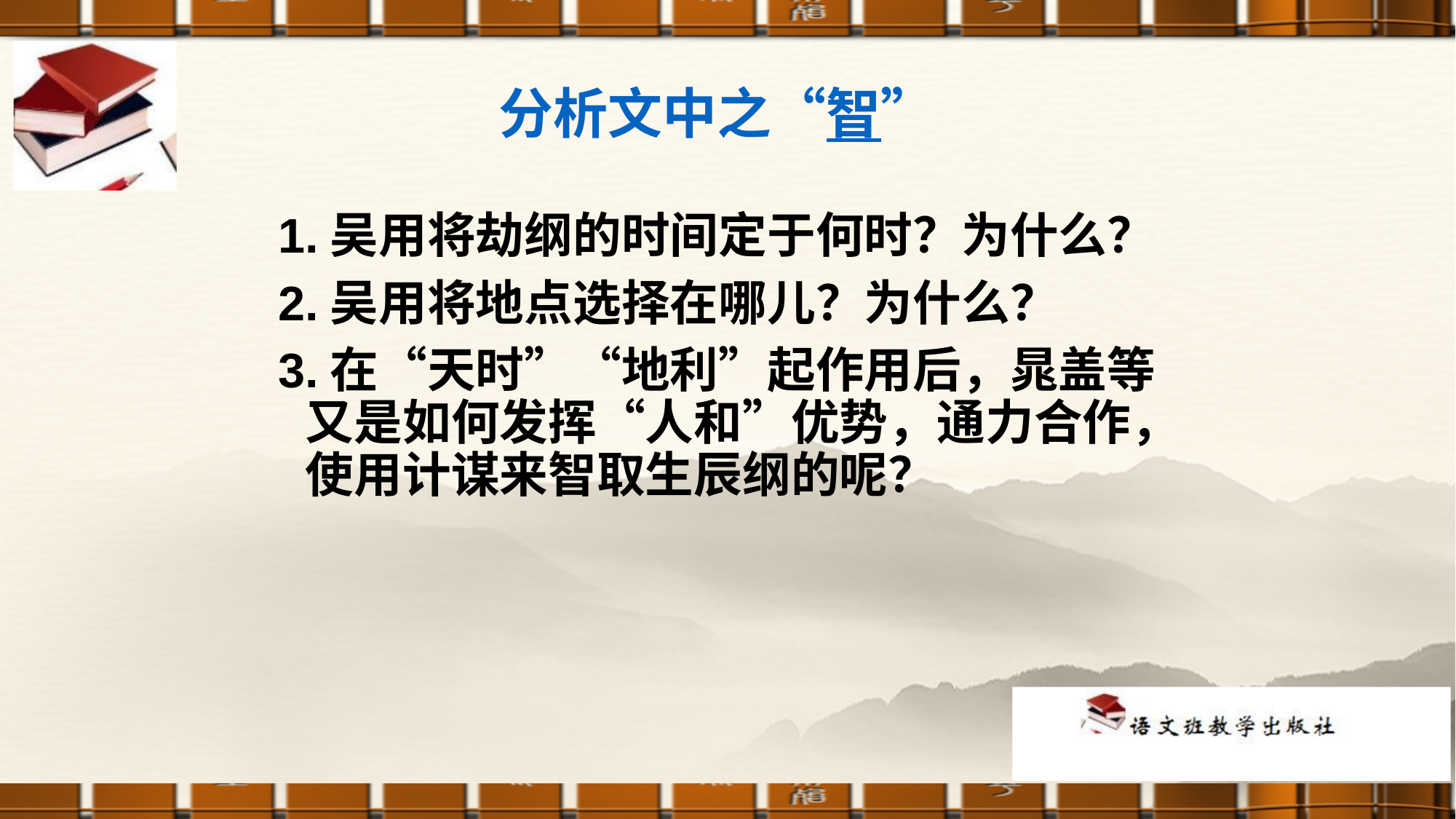

分析文中之“智”
1.吴用将劫纲的时间定于何时？为什么？
2.吴用将地点选择在哪儿？为什么？
3.在“天时”“地利”起作用后，晁盖等又是如何发挥“人和”优势，通力合作，使用计谋来智取生辰纲的呢？